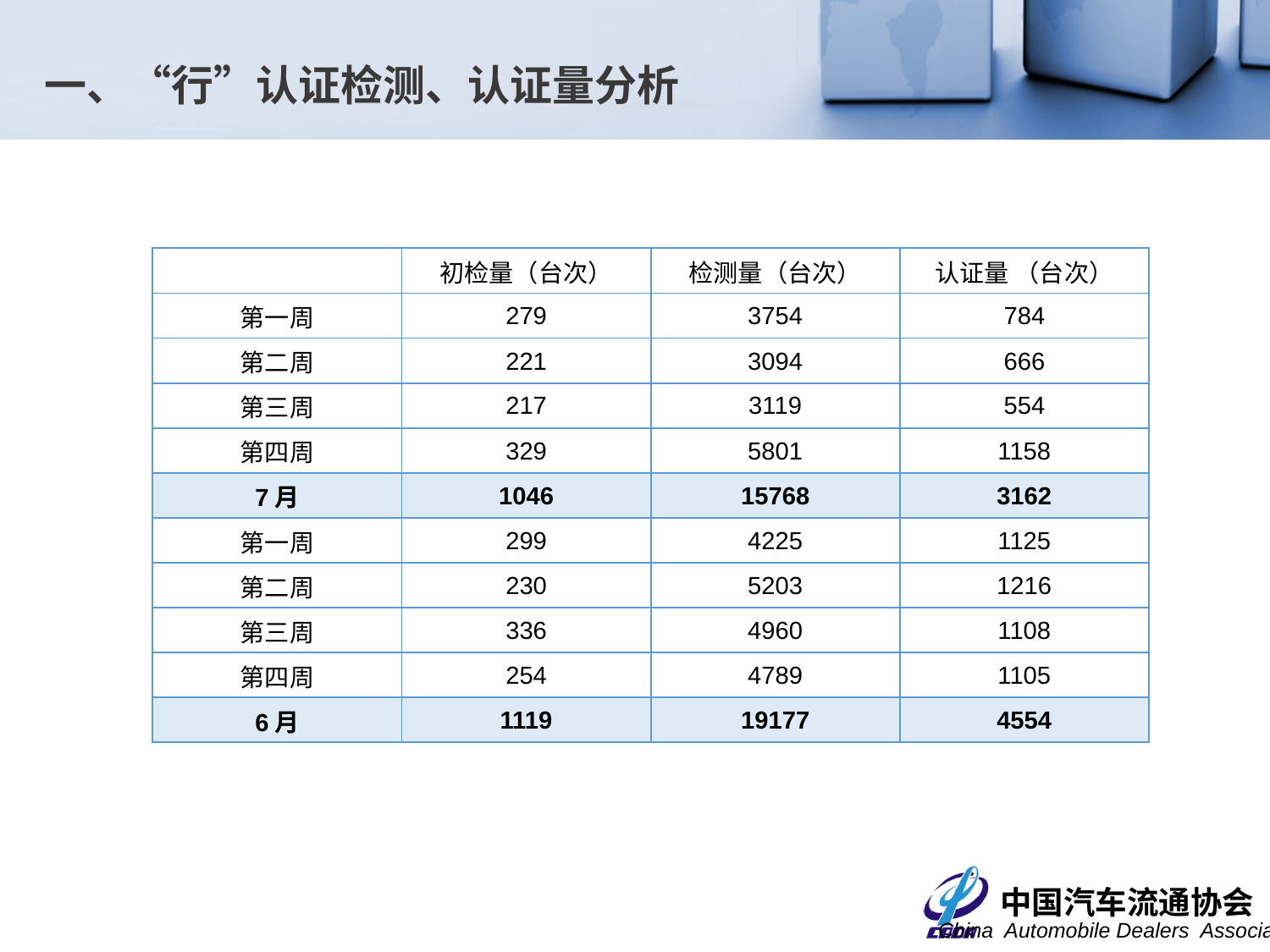

一、“行”认证检测、认证量分析
|  | 初检量（台次） | 检测量（台次） | 认证量 （台次） |
| --- | --- | --- | --- |
| 第一周 | 279 | 3754 | 784 |
| 第二周 | 221 | 3094 | 666 |
| 第三周 | 217 | 3119 | 554 |
| 第四周 | 329 | 5801 | 1158 |
| 7月 | 1046 | 15768 | 3162 |
| 第一周 | 299 | 4225 | 1125 |
| 第二周 | 230 | 5203 | 1216 |
| 第三周 | 336 | 4960 | 1108 |
| 第四周 | 254 | 4789 | 1105 |
| 6月 | 1119 | 19177 | 4554 |